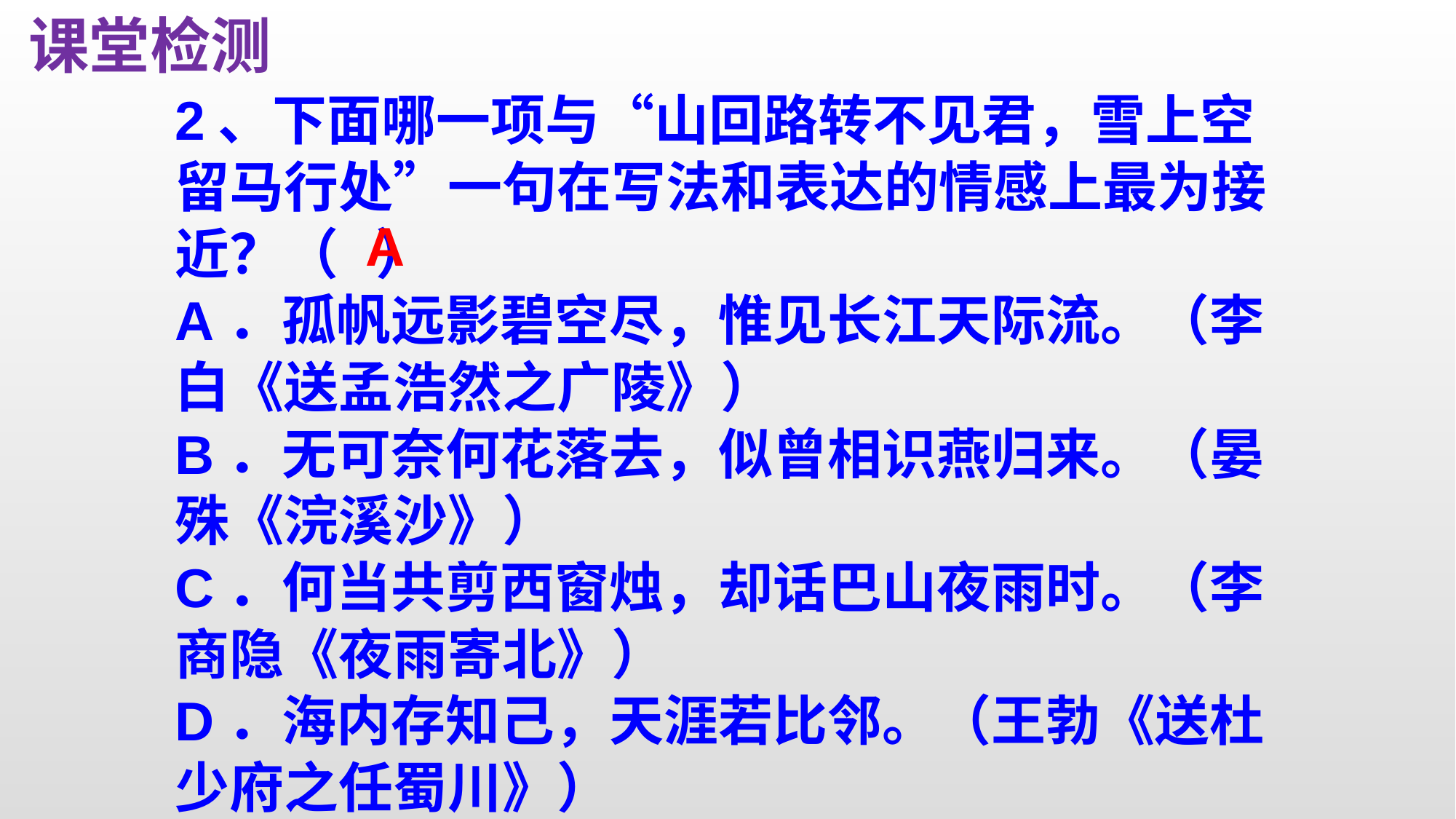

课堂检测
2、下面哪一项与“山回路转不见君，雪上空留马行处”一句在写法和表达的情感上最为接近？（   ）
A．孤帆远影碧空尽，惟见长江天际流。（李白《送孟浩然之广陵》）
B．无可奈何花落去，似曾相识燕归来。（晏殊《浣溪沙》）
C．何当共剪西窗烛，却话巴山夜雨时。（李商隐《夜雨寄北》）
D．海内存知己，天涯若比邻。（王勃《送杜少府之任蜀川》）
A